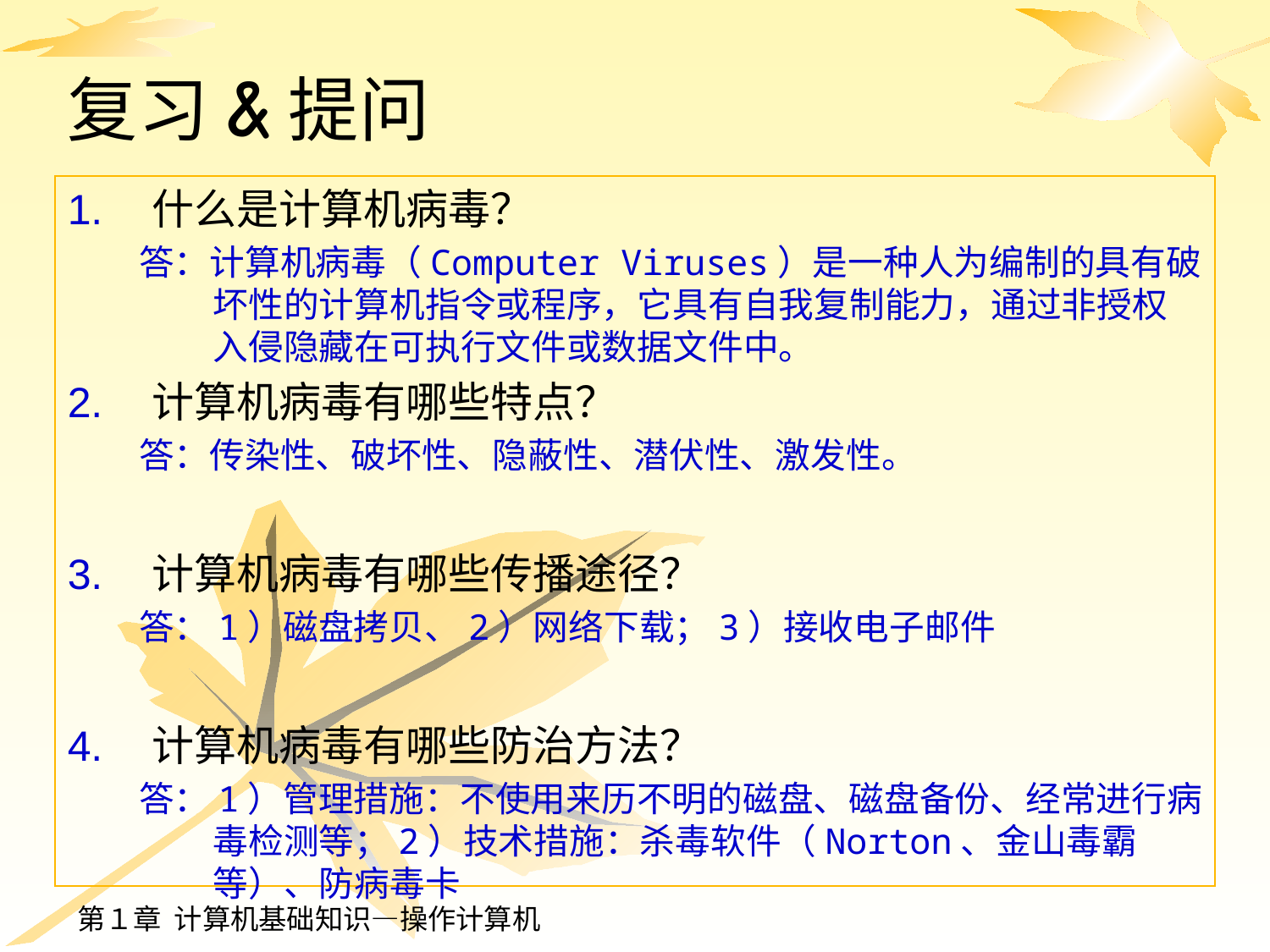

复习&提问
什么是计算机病毒？
答：计算机病毒（Computer Viruses）是一种人为编制的具有破坏性的计算机指令或程序，它具有自我复制能力，通过非授权入侵隐藏在可执行文件或数据文件中。
计算机病毒有哪些特点？
答：传染性、破坏性、隐蔽性、潜伏性、激发性。

计算机病毒有哪些传播途径？
答：1）磁盘拷贝、2）网络下载；3）接收电子邮件

计算机病毒有哪些防治方法？
答：1）管理措施：不使用来历不明的磁盘、磁盘备份、经常进行病毒检测等；2）技术措施：杀毒软件（Norton、金山毒霸等）、防病毒卡